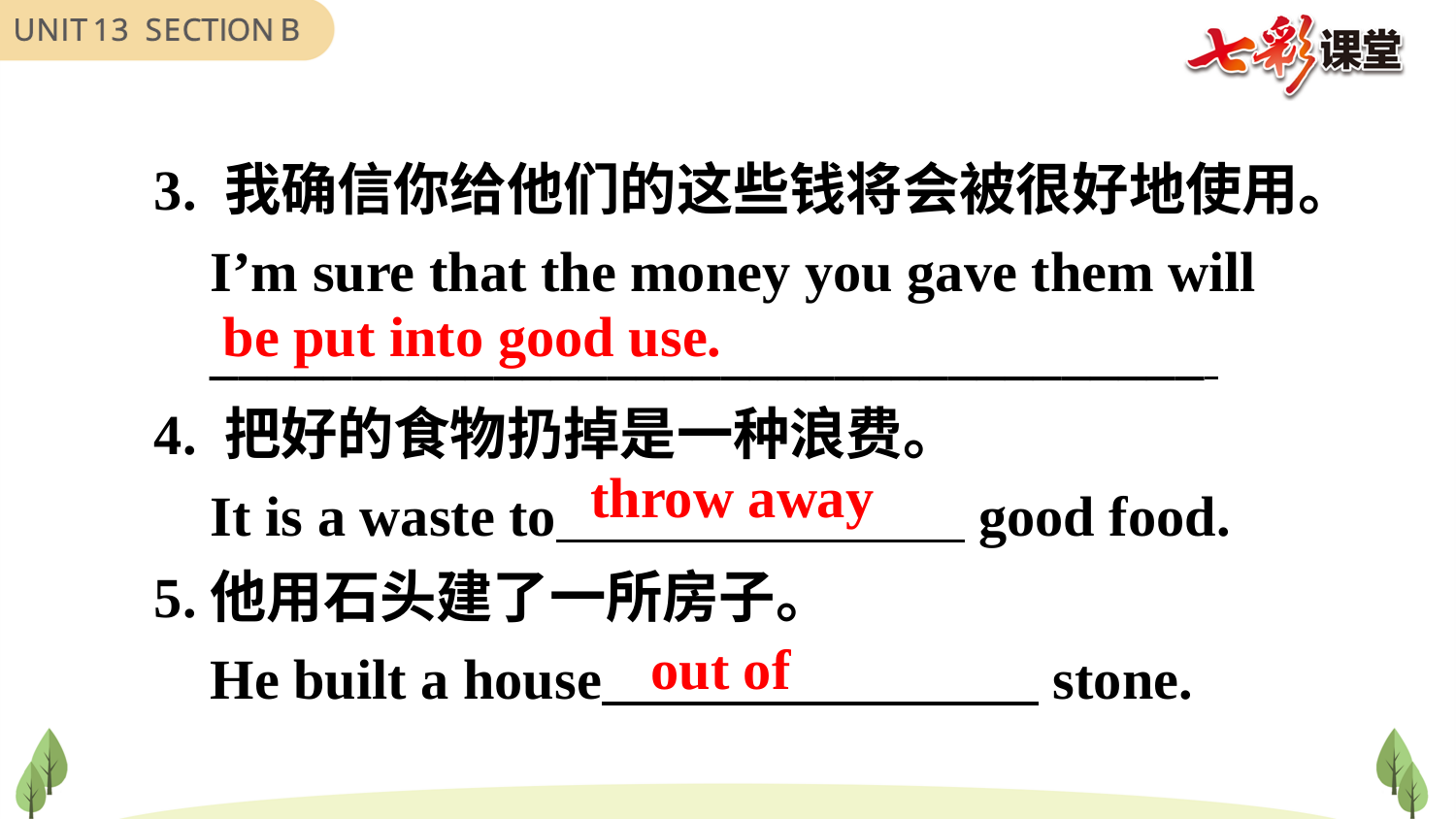

3. 我确信你给他们的这些钱将会被很好地使用。
    I’m sure that the money you gave them will
    ___________________________________
4. 把好的食物扔掉是一种浪费。
    It is a waste to                              good food.
5.他用石头建了一所房子。
    He built a house                                stone.
be put into good use.
throw away
out of